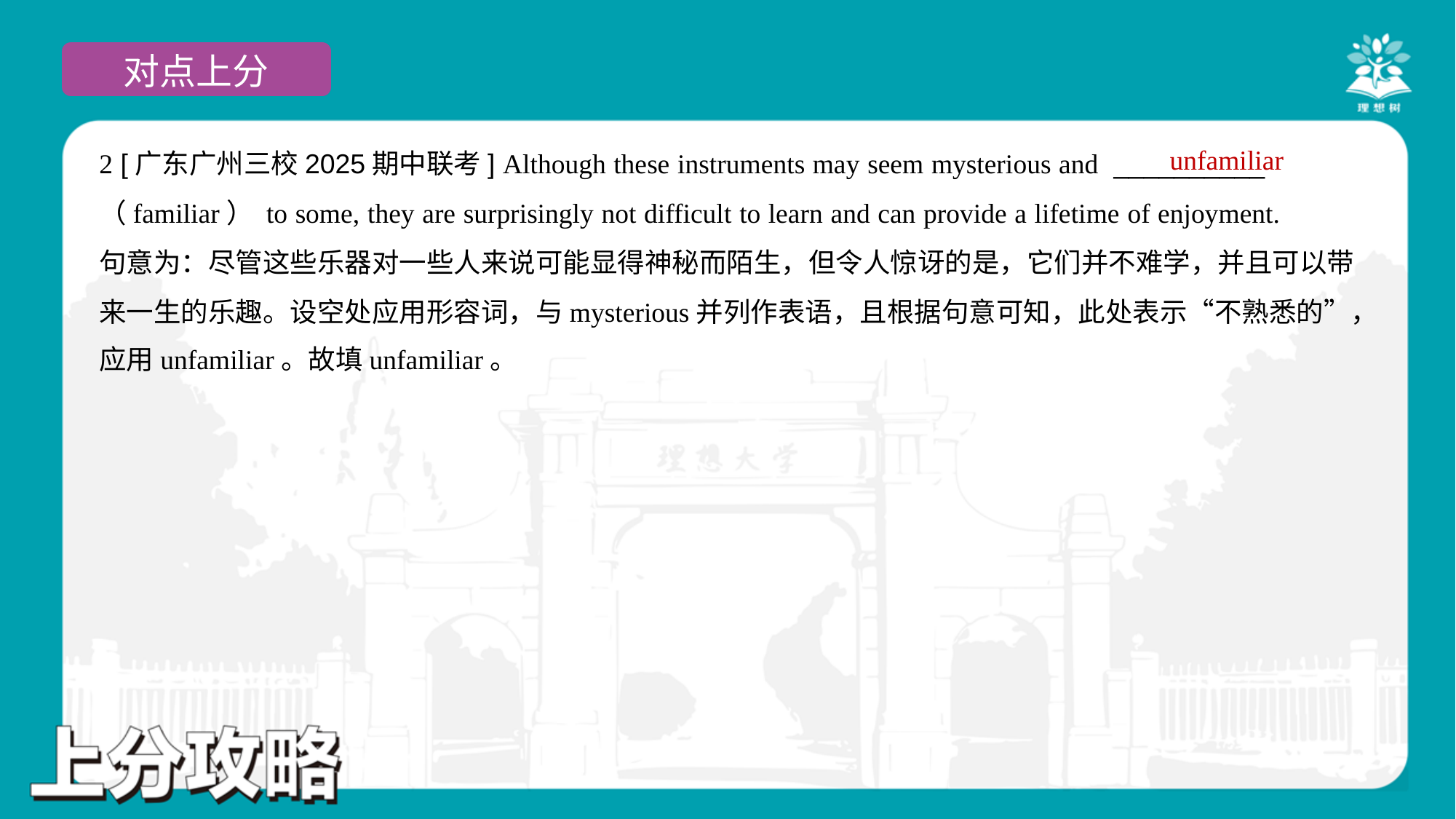

unfamiliar
2 [广东广州三校2025期中联考] Although these instruments may seem mysterious and  __________
（familiar） to some, they are surprisingly not difficult to learn and can provide a lifetime of enjoyment.
句意为：尽管这些乐器对一些人来说可能显得神秘而陌生，但令人惊讶的是，它们并不难学，并且可以带
来一生的乐趣。设空处应用形容词，与mysterious并列作表语，且根据句意可知，此处表示“不熟悉的”，
应用unfamiliar。故填unfamiliar。